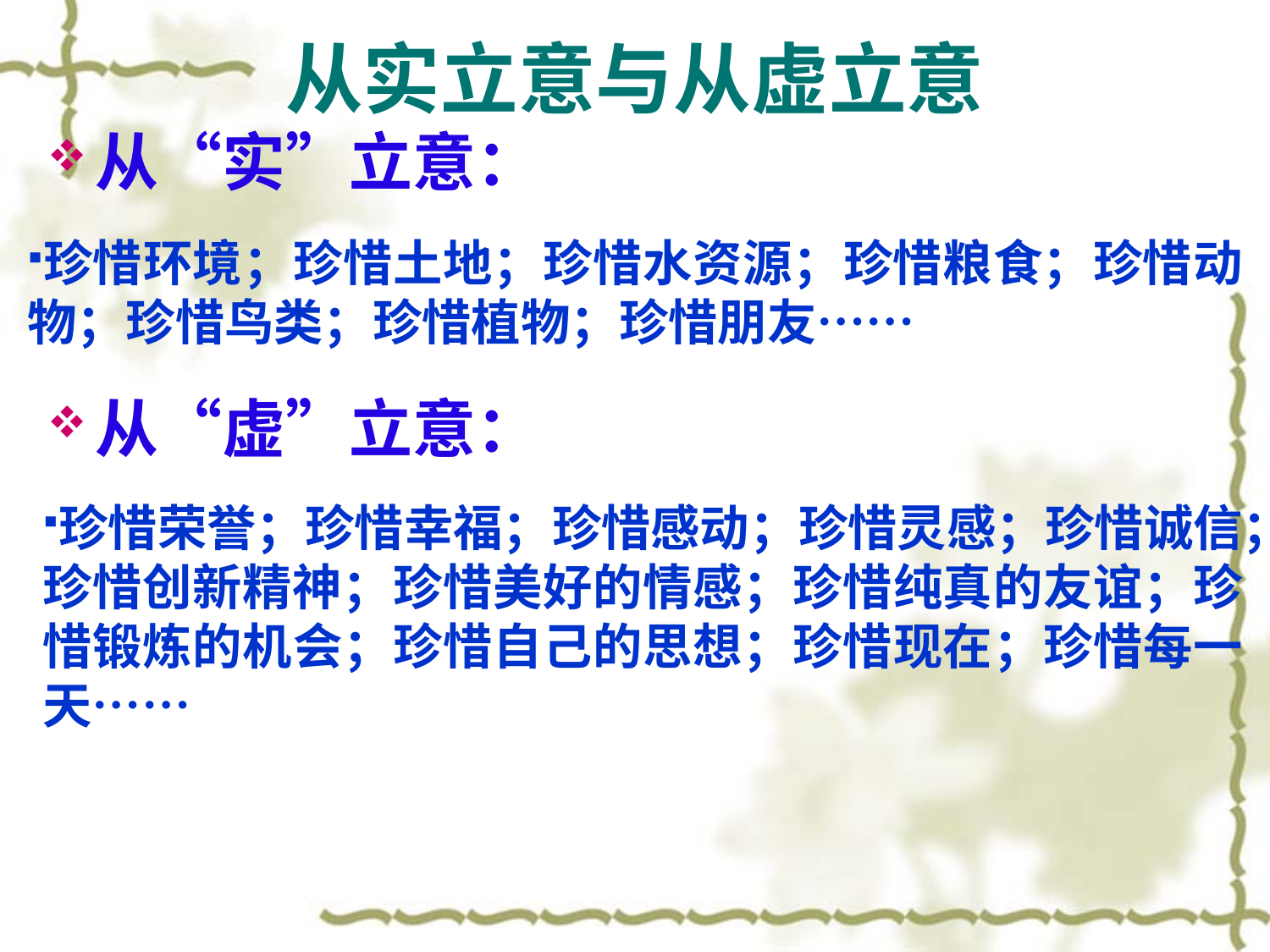

从实立意与从虚立意
从“实”立意：

从“虚”立意：
珍惜环境；珍惜土地；珍惜水资源；珍惜粮食；珍惜动物；珍惜鸟类；珍惜植物；珍惜朋友……

珍惜荣誉；珍惜幸福；珍惜感动；珍惜灵感；珍惜诚信；珍惜创新精神；珍惜美好的情感；珍惜纯真的友谊；珍惜锻炼的机会；珍惜自己的思想；珍惜现在；珍惜每一天……